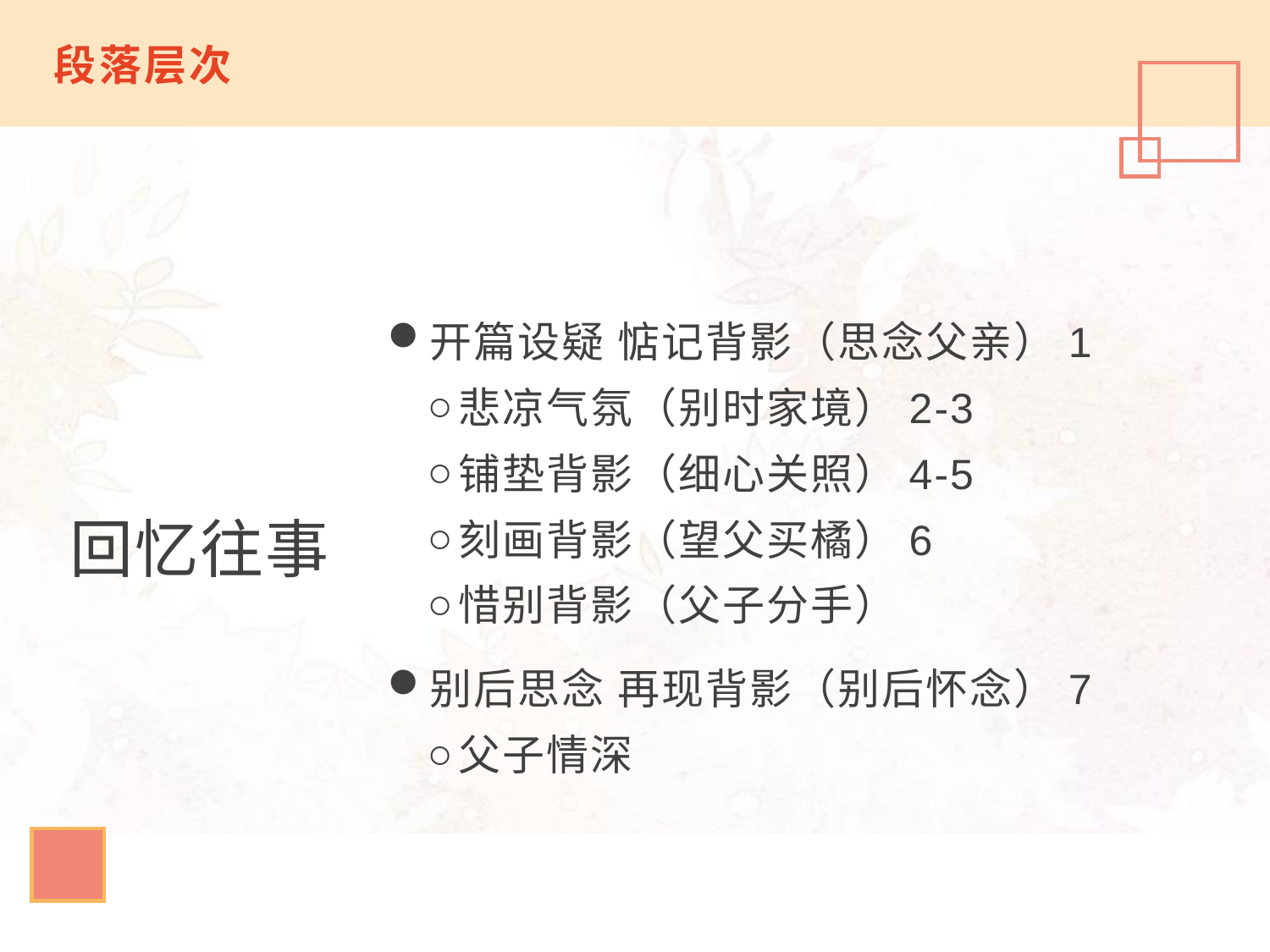

段落层次

开篇设疑 惦记背影（思念父亲）1
悲凉气氛（别时家境）2-3
铺垫背影（细心关照）4-5
刻画背影（望父买橘）6
惜别背影（父子分手）
别后思念 再现背影（别后怀念）7
父子情深
回忆往事